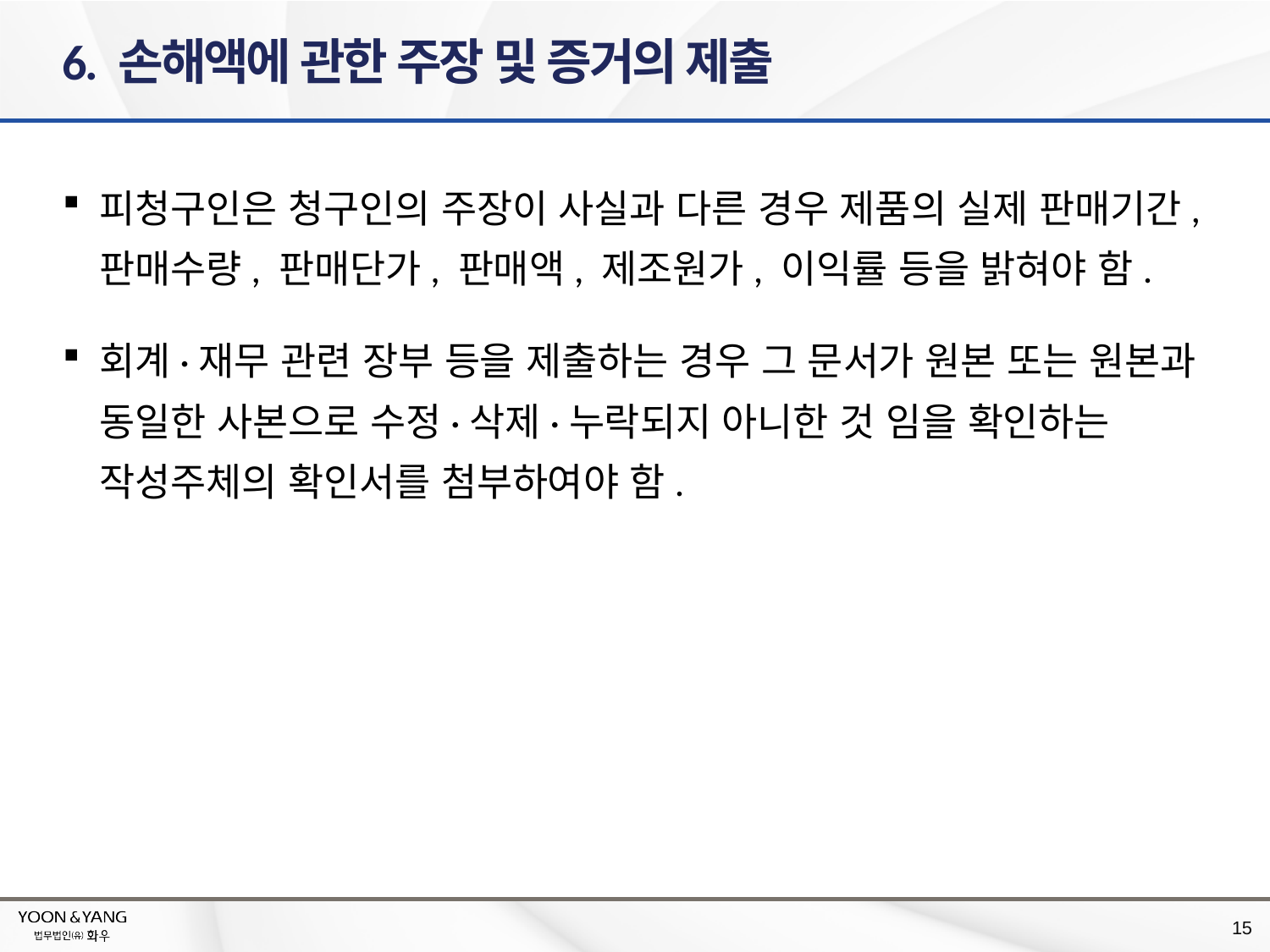

# 6. 손해액에 관한 주장 및 증거의 제출
피청구인은 청구인의 주장이 사실과 다른 경우 제품의 실제 판매기간, 판매수량, 판매단가, 판매액, 제조원가, 이익률 등을 밝혀야 함.
회계·재무 관련 장부 등을 제출하는 경우 그 문서가 원본 또는 원본과 동일한 사본으로 수정·삭제·누락되지 아니한 것 임을 확인하는 작성주체의 확인서를 첨부하여야 함.